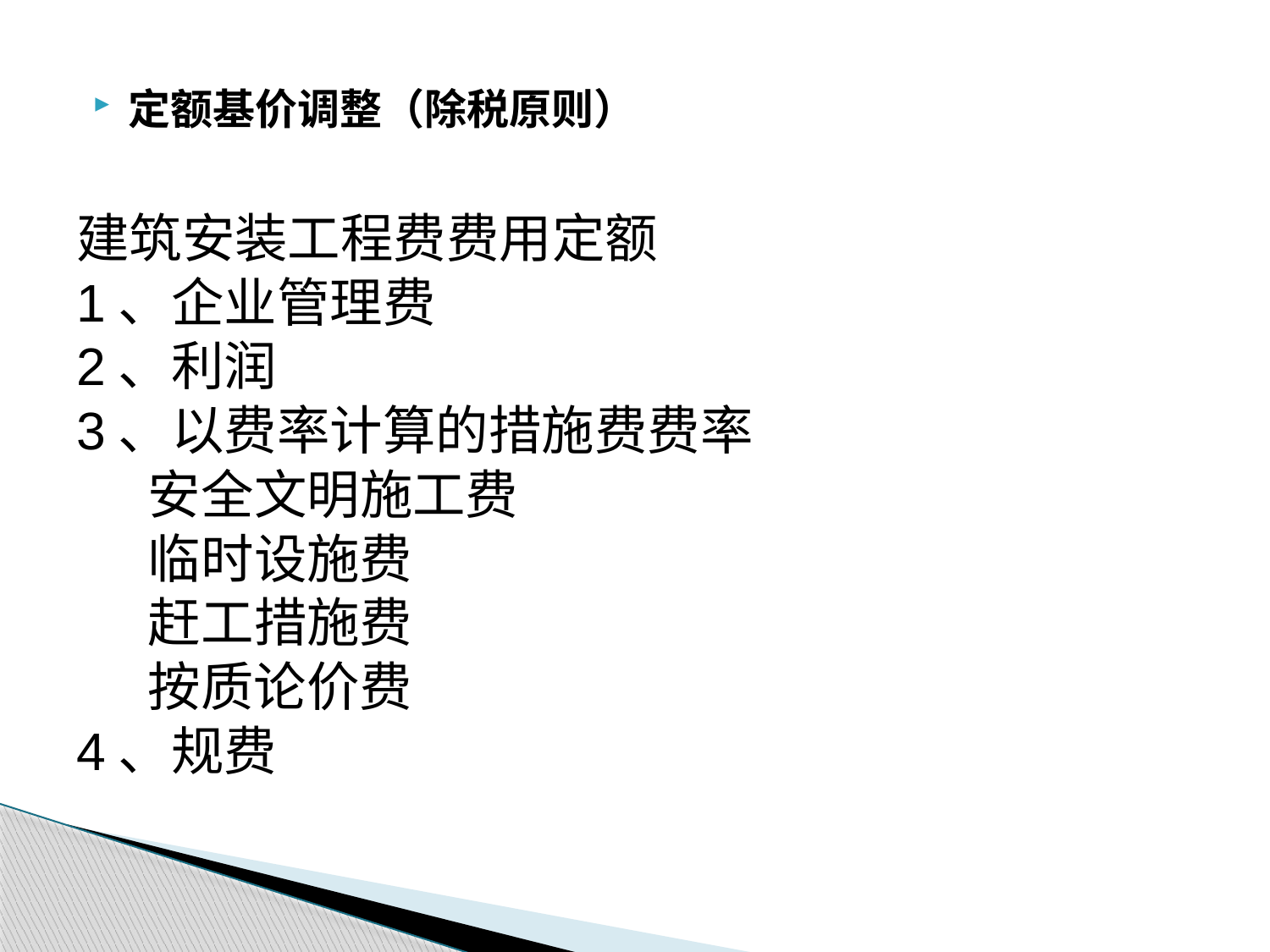

定额基价调整（除税原则）

建筑安装工程费费用定额
1、企业管理费
2、利润
3、以费率计算的措施费费率
     安全文明施工费
     临时设施费
     赶工措施费
     按质论价费
4、规费